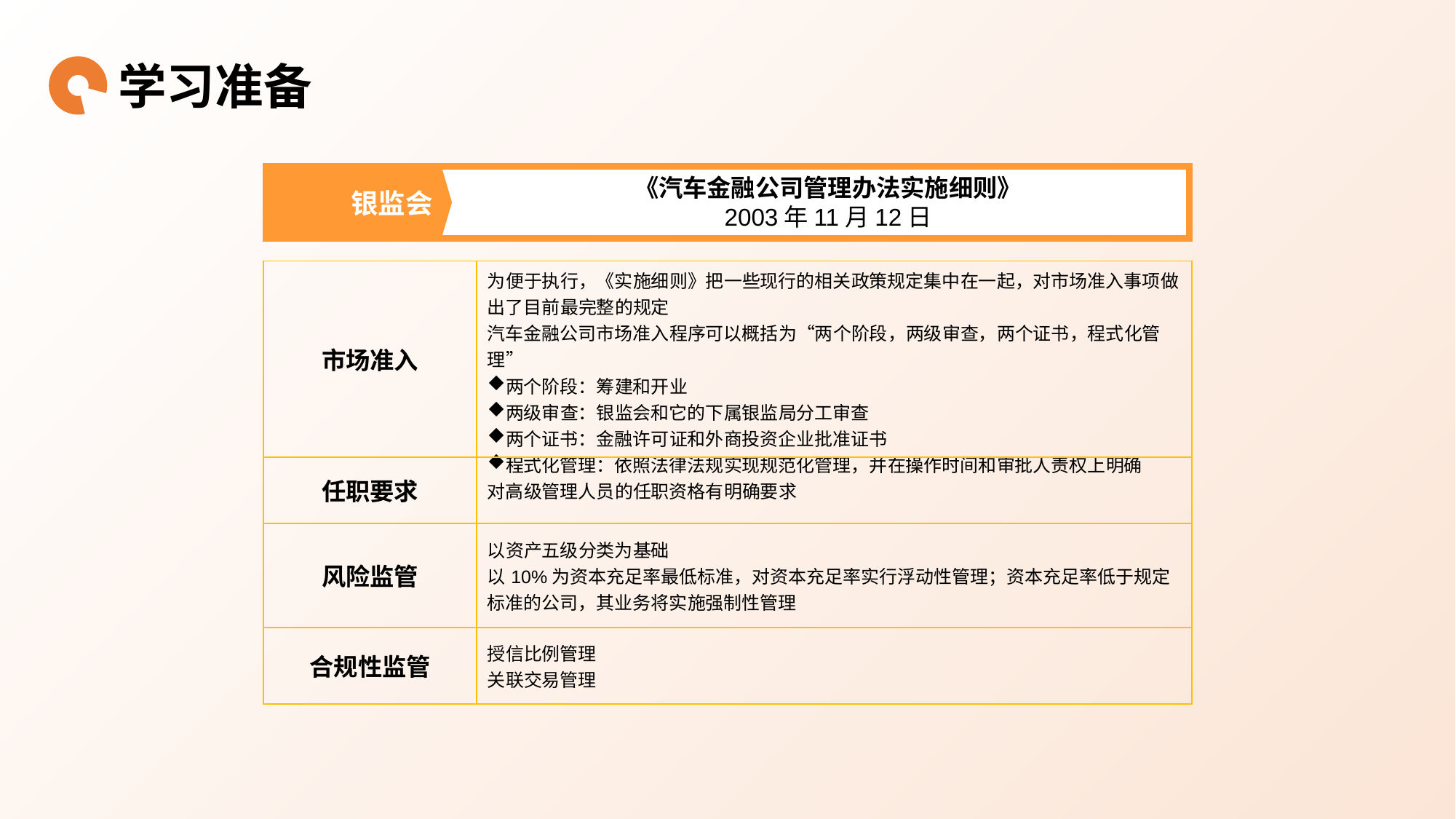

学习准备

银监会
《汽车金融公司管理办法实施细则》
2003年11月12日
| 市场准入 | 为便于执行，《实施细则》把一些现行的相关政策规定集中在一起，对市场准入事项做出了目前最完整的规定 汽车金融公司市场准入程序可以概括为“两个阶段，两级审查，两个证书，程式化管理” 两个阶段：筹建和开业 两级审查：银监会和它的下属银监局分工审查 两个证书：金融许可证和外商投资企业批准证书 程式化管理：依照法律法规实现规范化管理，并在操作时间和审批人责权上明确 |
| --- | --- |
| 任职要求 | 对高级管理人员的任职资格有明确要求 |
| 风险监管 | 以资产五级分类为基础 以10%为资本充足率最低标准，对资本充足率实行浮动性管理；资本充足率低于规定标准的公司，其业务将实施强制性管理 |
| 合规性监管 | 授信比例管理 关联交易管理 |